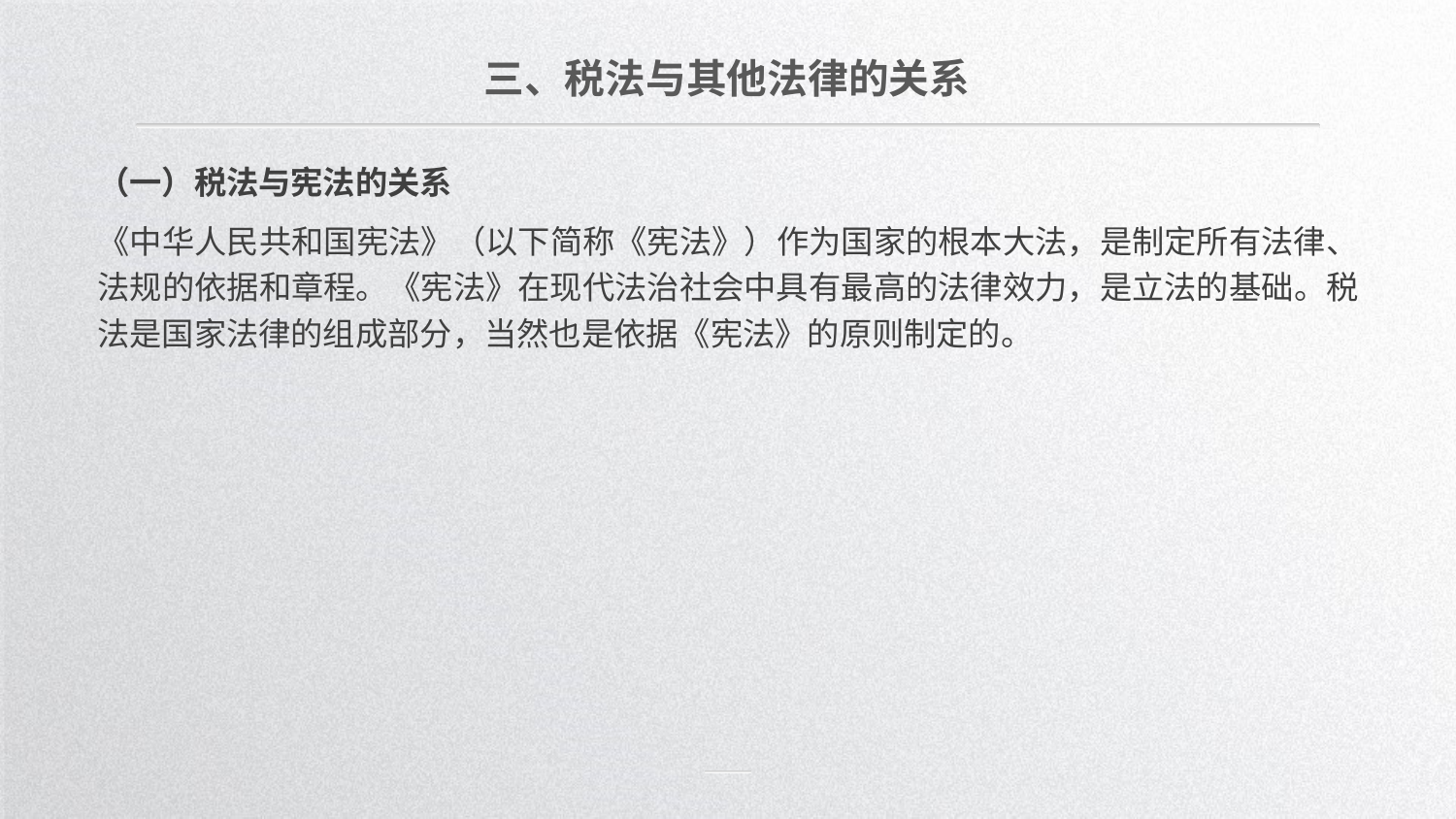

三、税法与其他法律的关系
（一）税法与宪法的关系
《中华人民共和国宪法》（以下简称《宪法》）作为国家的根本大法，是制定所有法律、法规的依据和章程。《宪法》在现代法治社会中具有最高的法律效力，是立法的基础。税法是国家法律的组成部分，当然也是依据《宪法》的原则制定的。